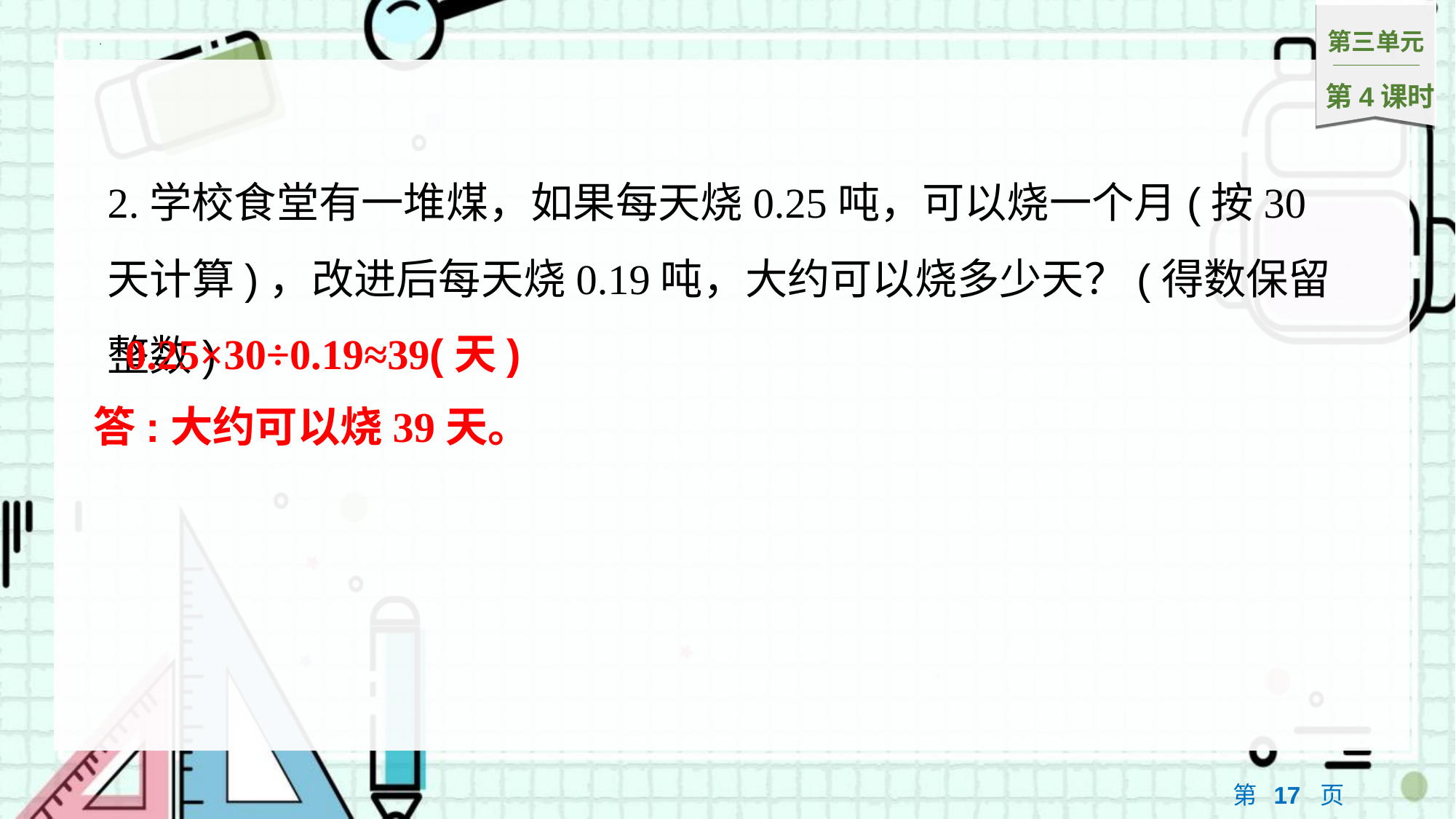

2.学校食堂有一堆煤，如果每天烧0.25吨，可以烧一个月(按30天计算)，改进后每天烧0.19吨，大约可以烧多少天？(得数保留整数)
0.25×30÷0.19≈39(天)
答:大约可以烧39天。